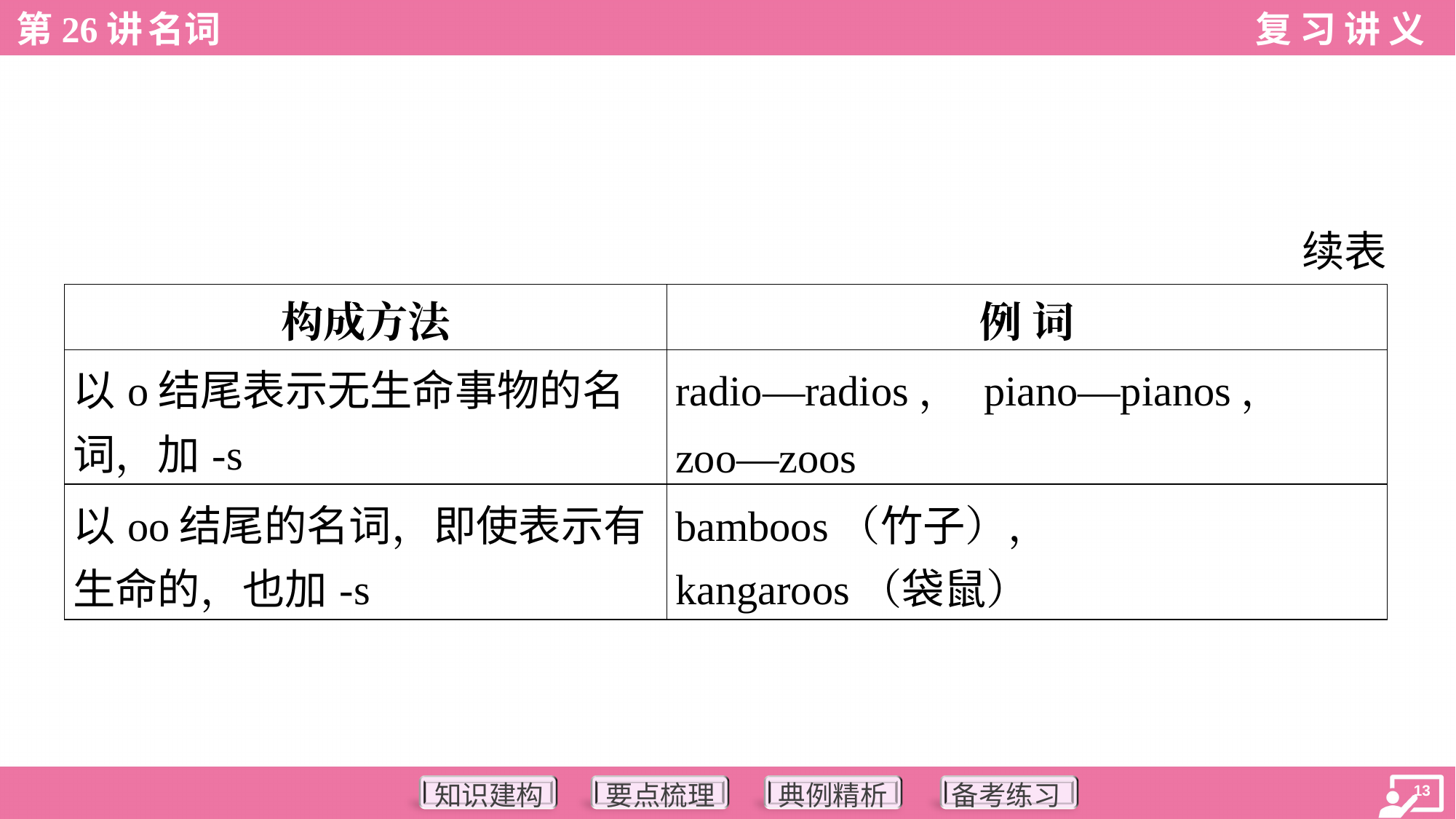

续表
| 构成方法 | 例 词 |
| --- | --- |
| 以o结尾表示无生命事物的名 词，加-s | radio—radios， piano—pianos， zoo—zoos |
| 以oo结尾的名词，即使表示有 生命的，也加-s | bamboos（竹子）， kangaroos（袋鼠） |